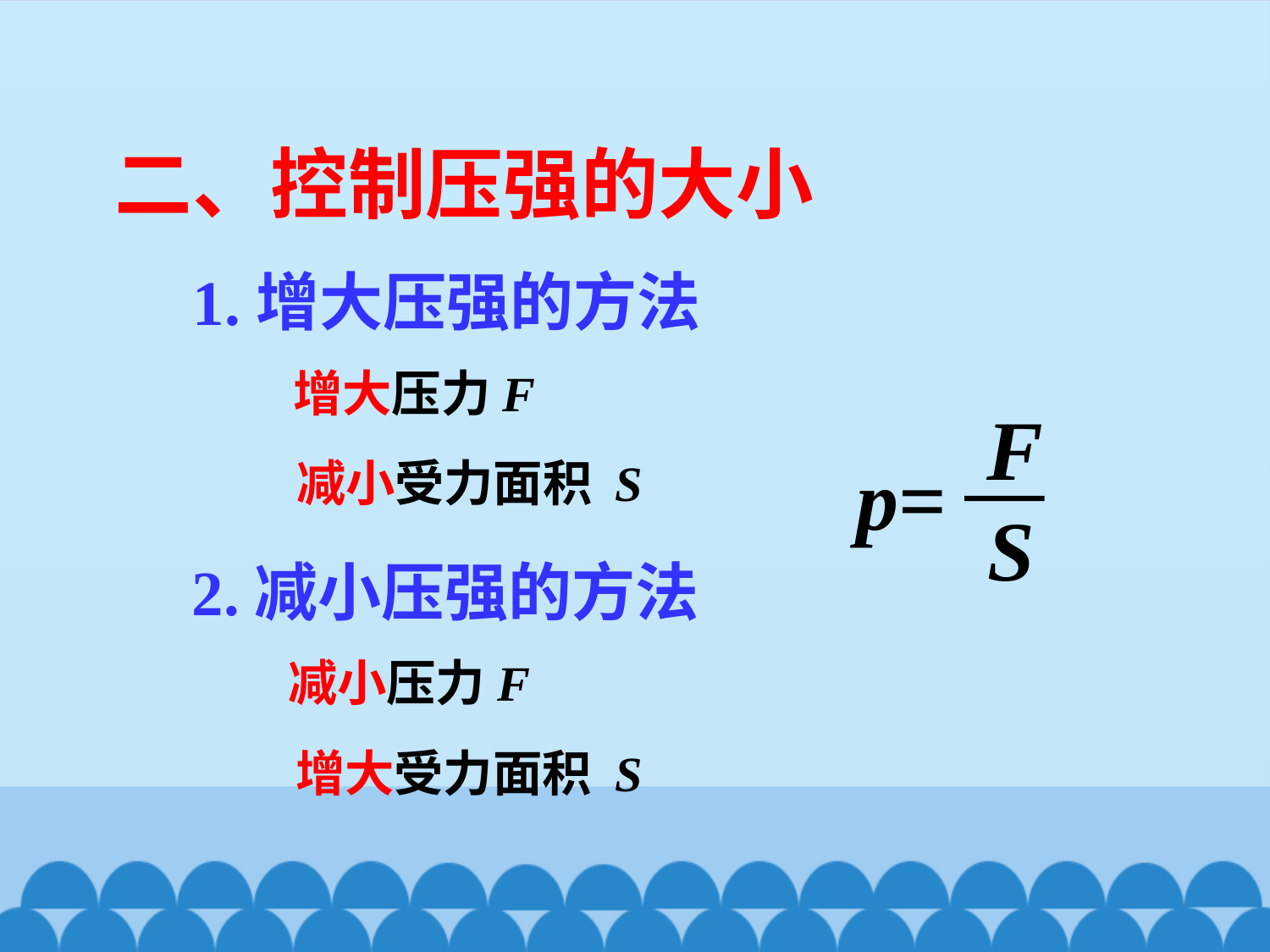

二、控制压强的大小
1.增大压强的方法
增大压力F
F
S
p=
减小受力面积 S

2.减小压强的方法
减小压力F
增大受力面积 S